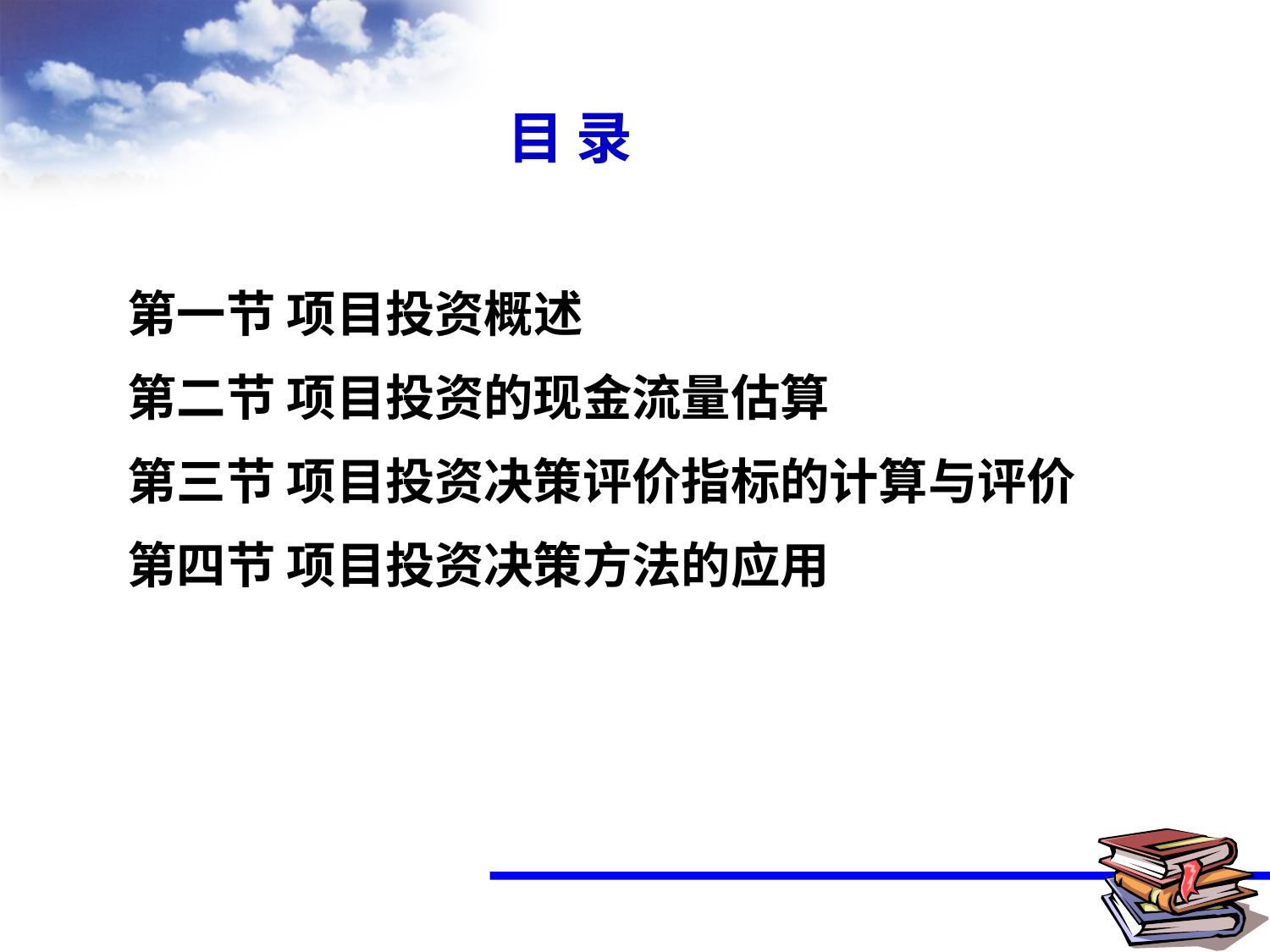

目 录

第一节 项目投资概述
第二节 项目投资的现金流量估算
第三节 项目投资决策评价指标的计算与评价
第四节 项目投资决策方法的应用